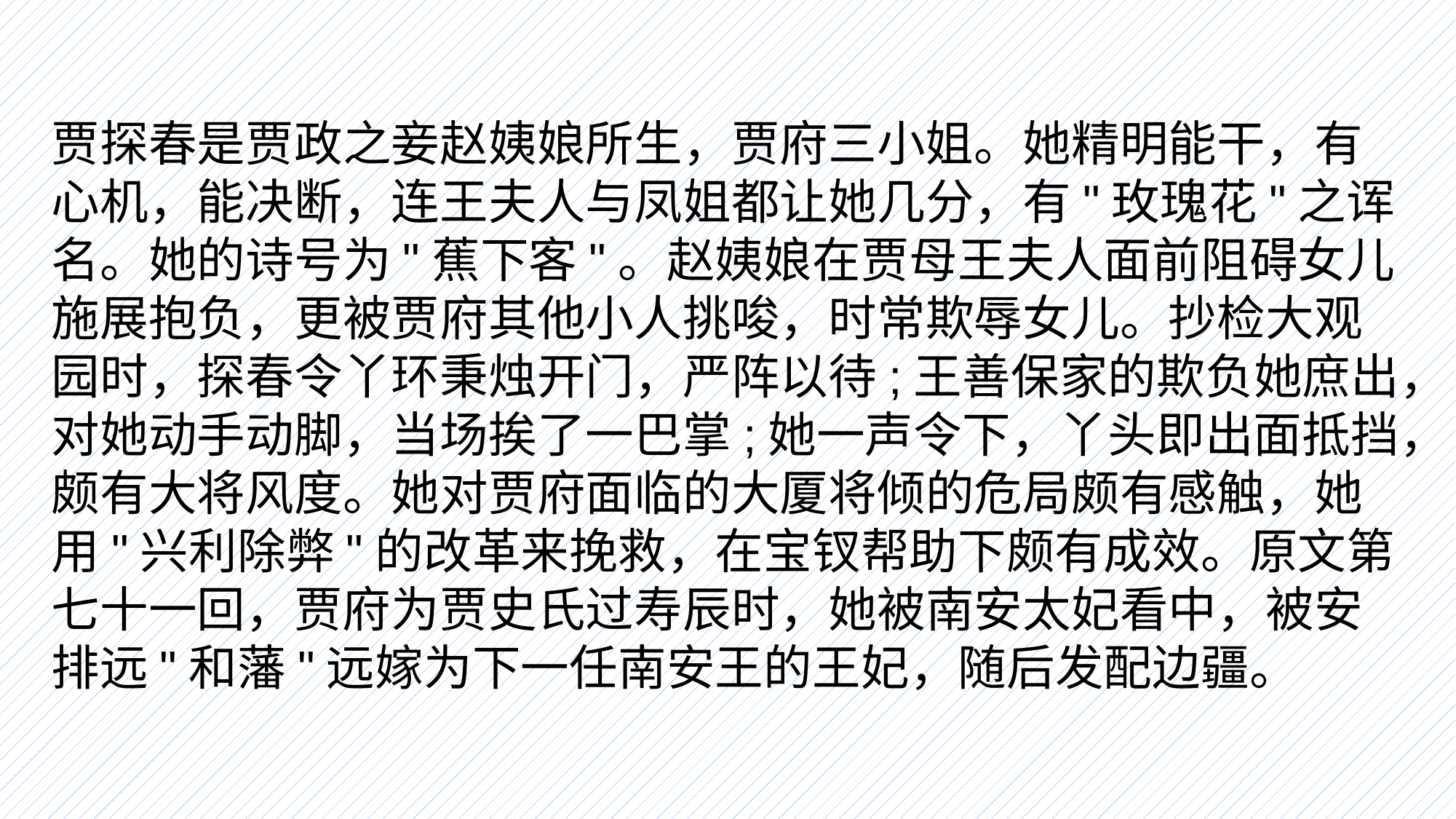

贾探春是贾政之妾赵姨娘所生，贾府三小姐。她精明能干，有心机，能决断，连王夫人与凤姐都让她几分，有"玫瑰花"之诨名。她的诗号为"蕉下客"。赵姨娘在贾母王夫人面前阻碍女儿施展抱负，更被贾府其他小人挑唆，时常欺辱女儿。抄检大观园时，探春令丫环秉烛开门，严阵以待;王善保家的欺负她庶出，对她动手动脚，当场挨了一巴掌;她一声令下，丫头即出面抵挡，颇有大将风度。她对贾府面临的大厦将倾的危局颇有感触，她用"兴利除弊"的改革来挽救，在宝钗帮助下颇有成效。原文第七十一回，贾府为贾史氏过寿辰时，她被南安太妃看中，被安排远"和藩"远嫁为下一任南安王的王妃，随后发配边疆。